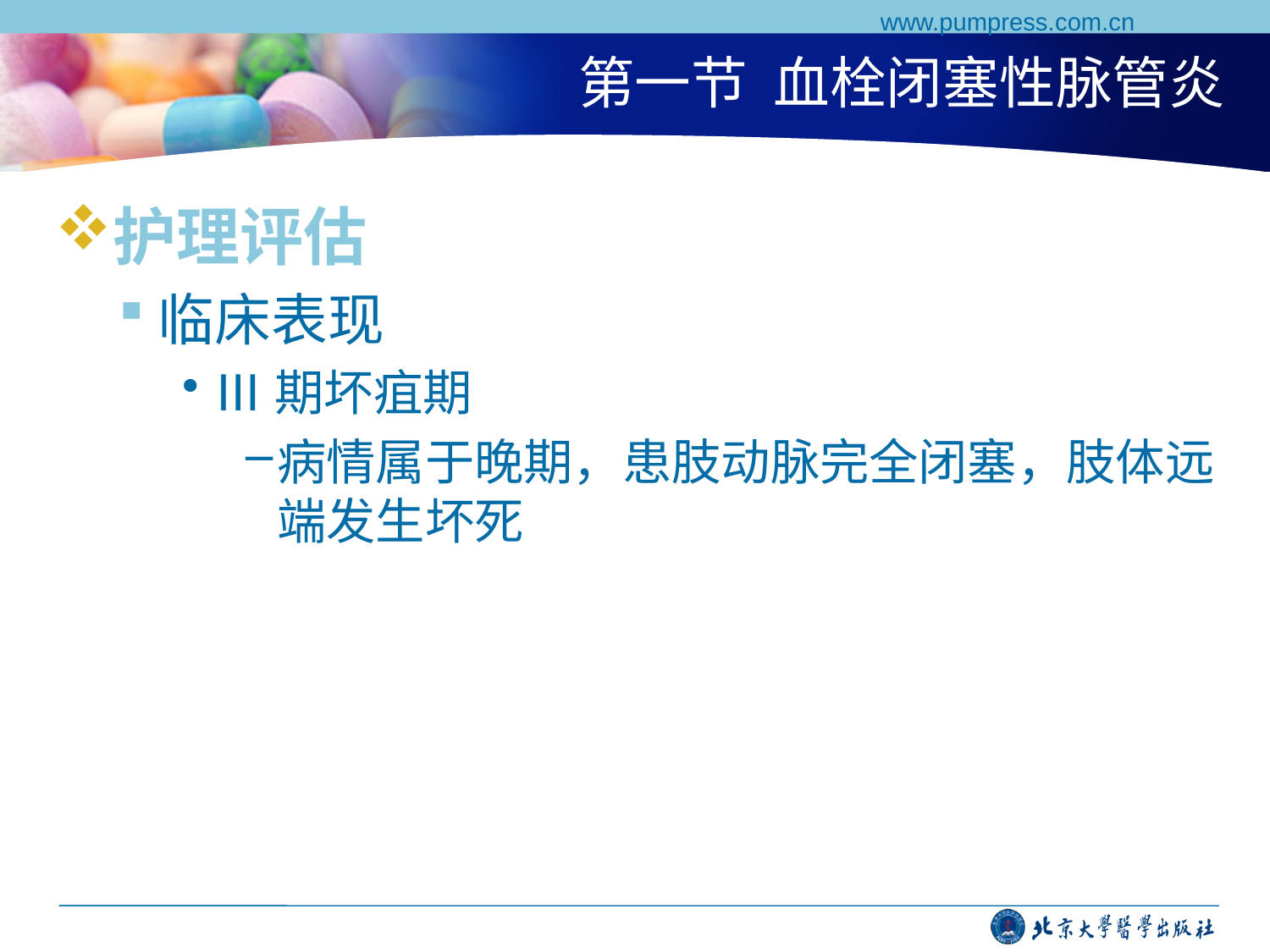

www.pumpress.com.cn
# 第一节  血栓闭塞性脉管炎
护理评估
临床表现
Ⅲ期坏疽期
病情属于晚期，患肢动脉完全闭塞，肢体远端发生坏死